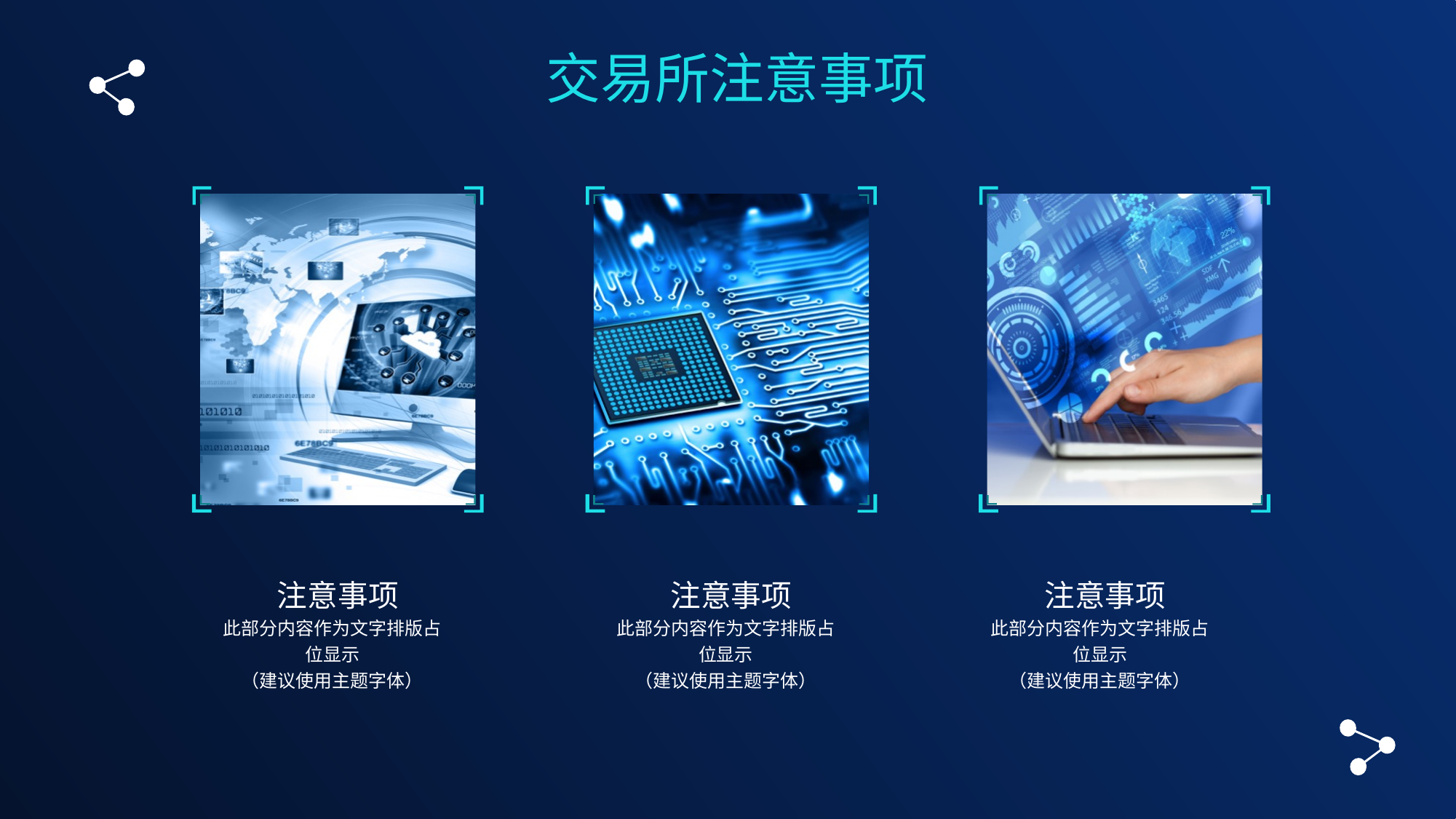

交易所注意事项

注意事项
此部分内容作为文字排版占位显示
（建议使用主题字体）
注意事项
此部分内容作为文字排版占位显示
（建议使用主题字体）
注意事项
此部分内容作为文字排版占位显示
（建议使用主题字体）